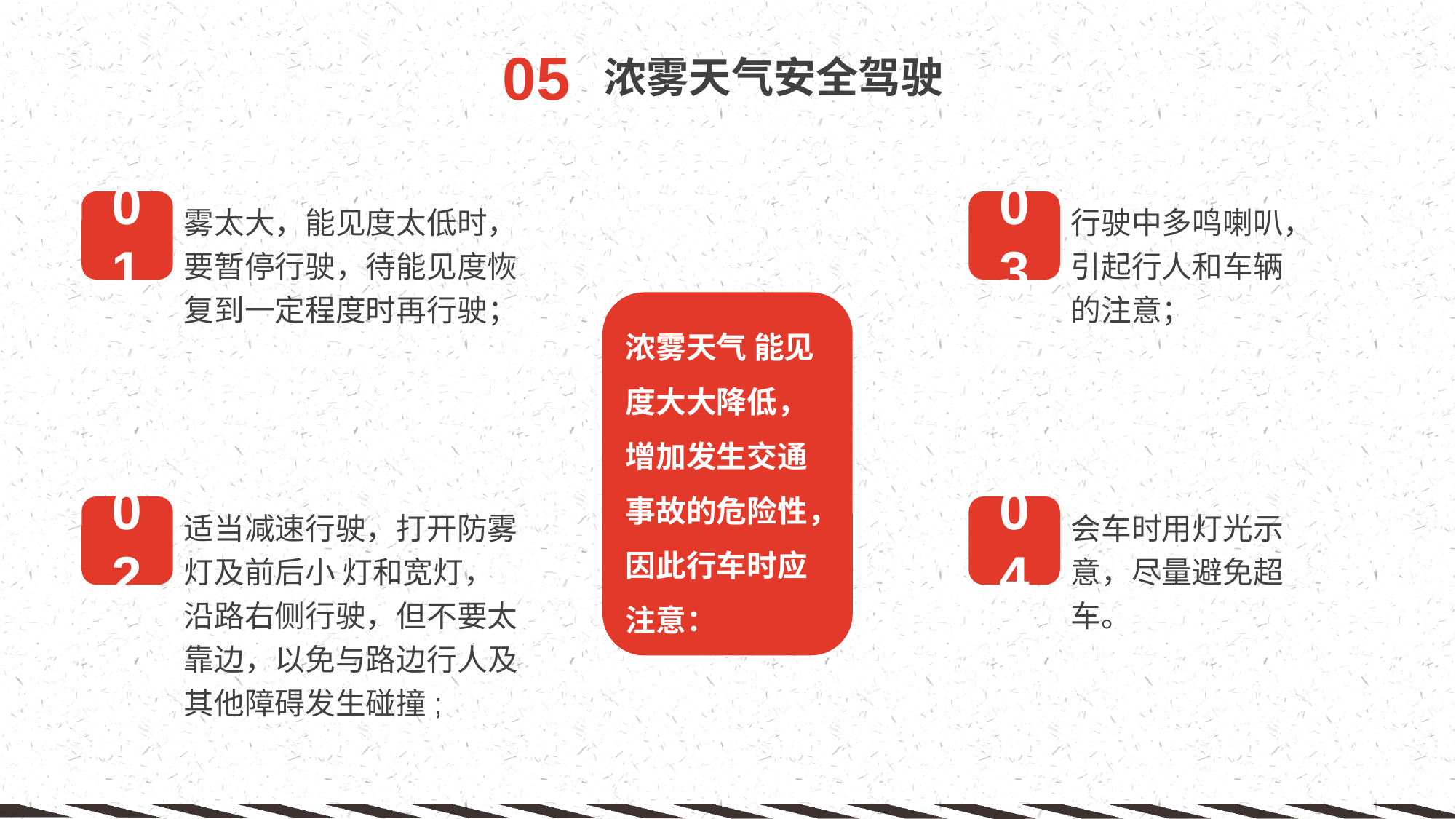

01
雾太大，能见度太低时，要暂停行驶，待能见度恢复到一定程度时再行驶；
03
行驶中多鸣喇叭，引起行人和车辆的注意；
浓雾天气 能见度大大降低，增加发生交通事故的危险性，因此行车时应注意：
02
适当减速行驶，打开防雾灯及前后小 灯和宽灯，沿路右侧行驶，但不要太靠边，以免与路边行人及其他障碍发生碰撞;
04
会车时用灯光示意，尽量避免超车。